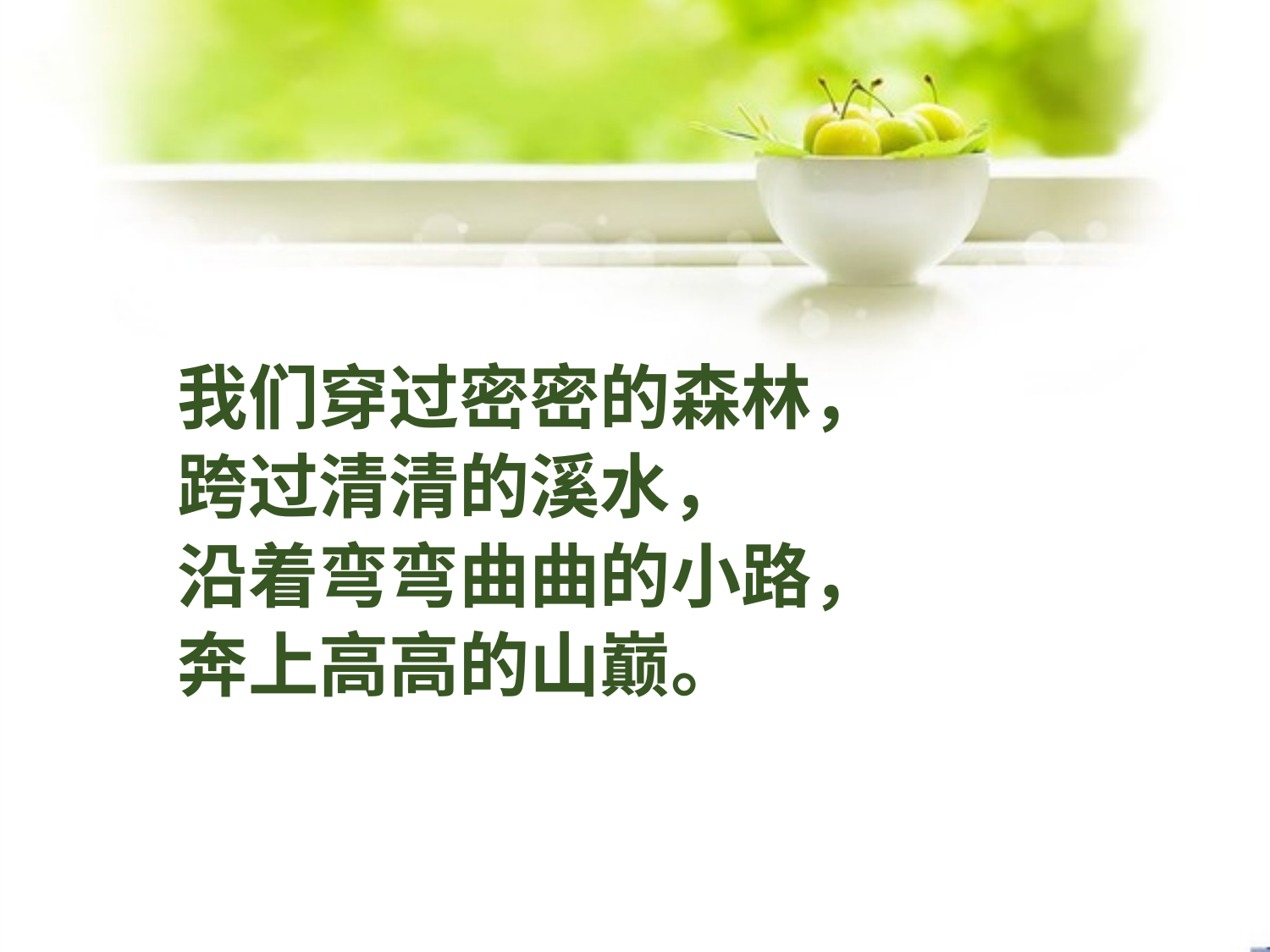

我们穿过密密的森林，
跨过清清的溪水，
沿着弯弯曲曲的小路，
奔上高高的山巅。